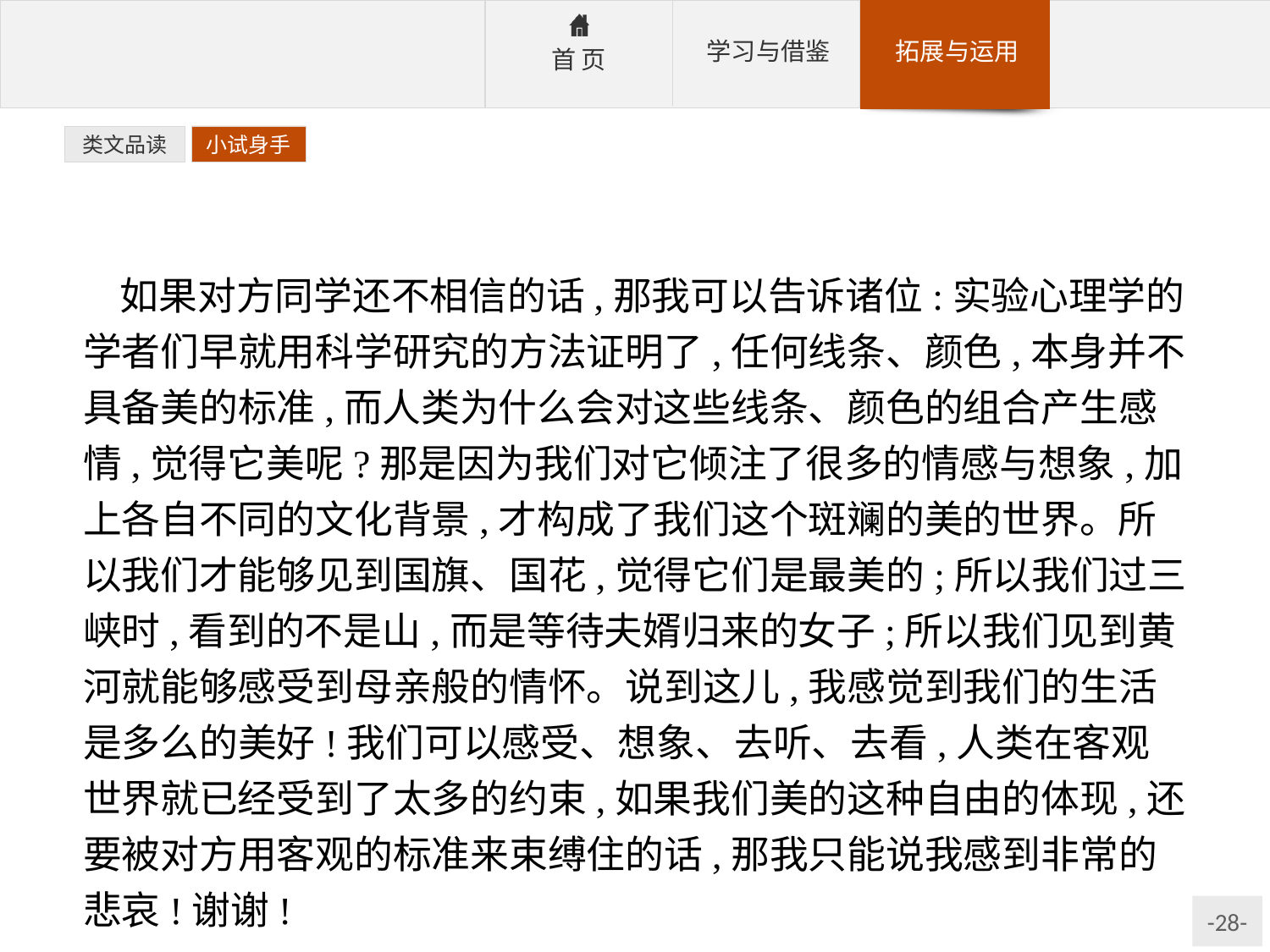

类文品读
小试身手
如果对方同学还不相信的话,那我可以告诉诸位:实验心理学的学者们早就用科学研究的方法证明了,任何线条、颜色,本身并不具备美的标准,而人类为什么会对这些线条、颜色的组合产生感情,觉得它美呢?那是因为我们对它倾注了很多的情感与想象,加上各自不同的文化背景,才构成了我们这个斑斓的美的世界。所以我们才能够见到国旗、国花,觉得它们是最美的;所以我们过三峡时,看到的不是山,而是等待夫婿归来的女子;所以我们见到黄河就能够感受到母亲般的情怀。说到这儿,我感觉到我们的生活是多么的美好!我们可以感受、想象、去听、去看,人类在客观世界就已经受到了太多的约束,如果我们美的这种自由的体现,还要被对方用客观的标准来束缚住的话,那我只能说我感到非常的悲哀!谢谢!